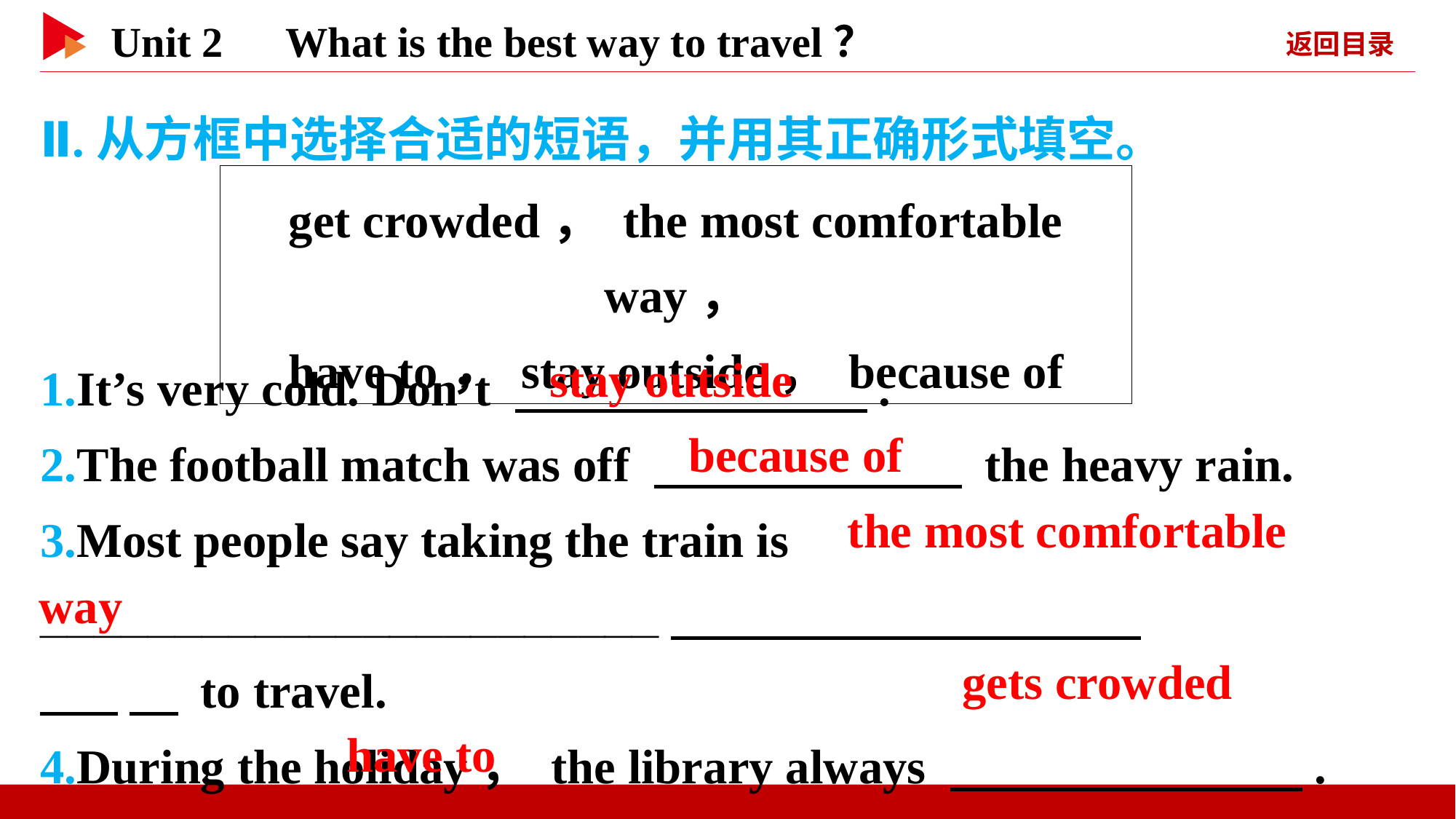

Ⅱ.从方框中选择合适的短语，并用其正确形式填空。
get crowded， the most comfortable way，
have to， stay outside， because of
1.It’s very cold. Don’t 　                       　.
2.The football match was off 　                   　 the heavy rain.
3.Most people say taking the train is _______________________
       　 to travel.
4.During the holiday， the library always 　                       　.
5.I think we 　             　 give him a chance to explain.
stay outside
because of
the most comfortable
way
gets crowded
have to